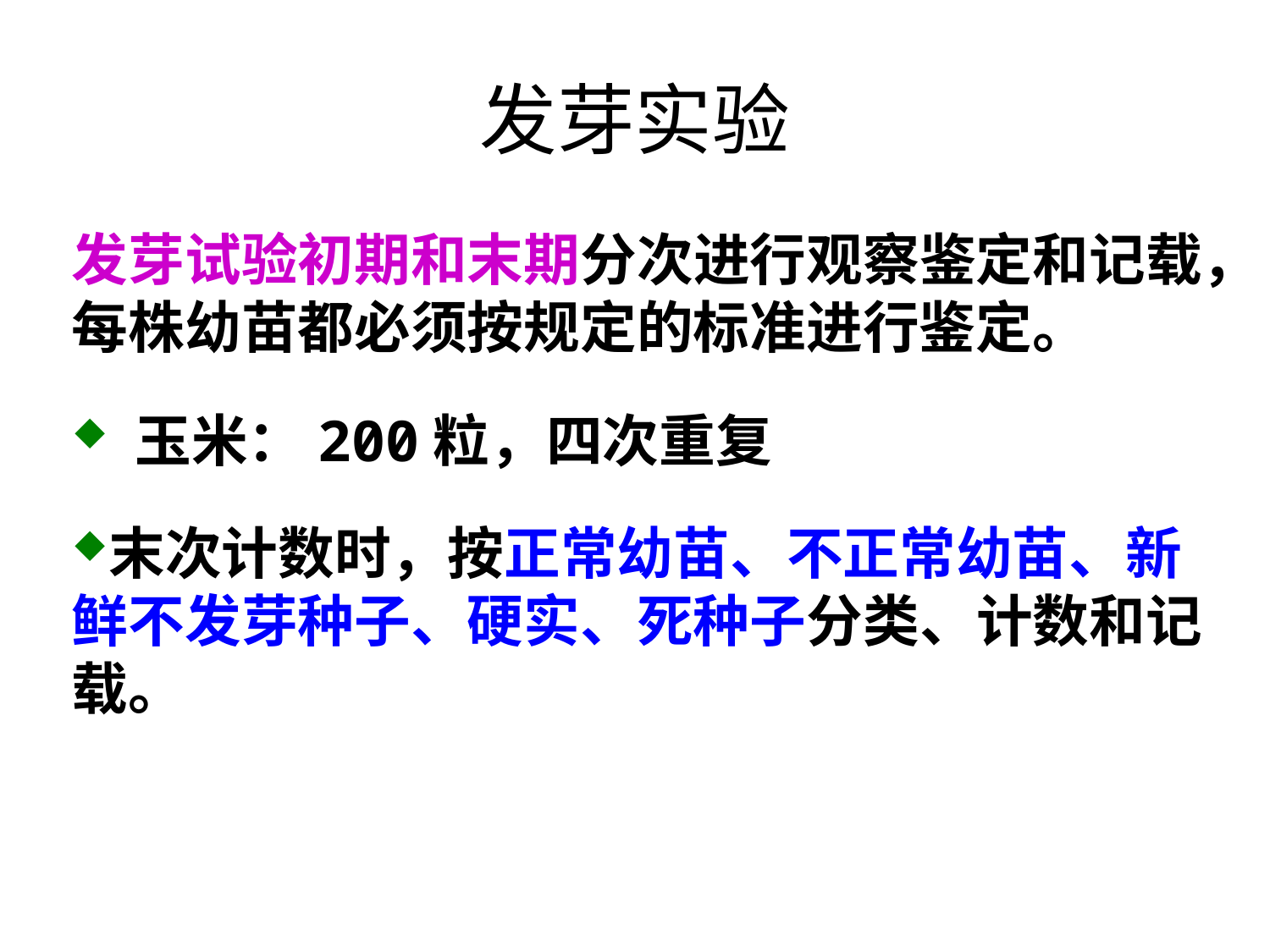

# 发芽实验
发芽试验初期和末期分次进行观察鉴定和记载，每株幼苗都必须按规定的标准进行鉴定。
 玉米：200粒，四次重复
末次计数时，按正常幼苗、不正常幼苗、新鲜不发芽种子、硬实、死种子分类、计数和记载。